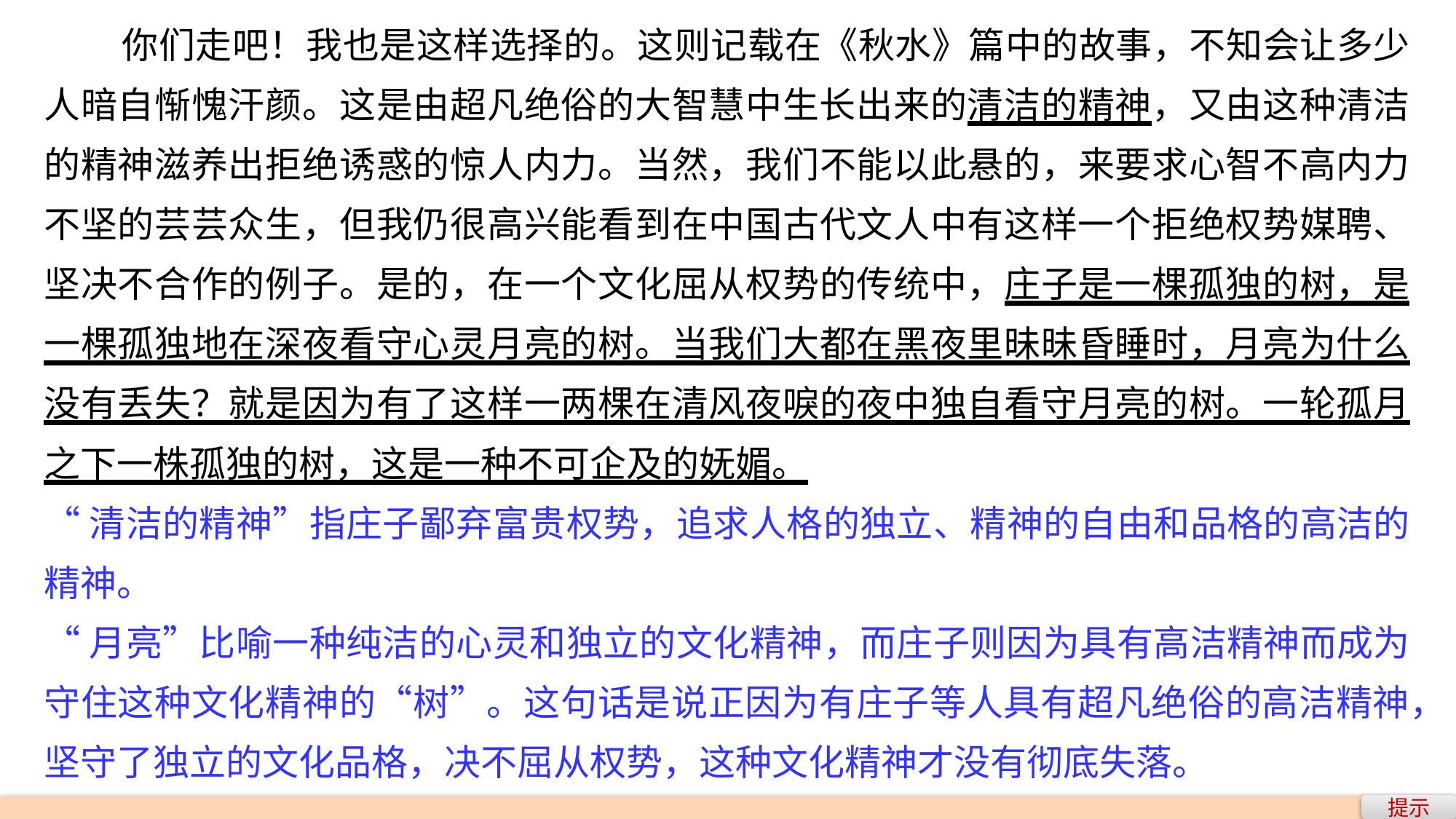

你们走吧！我也是这样选择的。这则记载在《秋水》篇中的故事，不知会让多少人暗自惭愧汗颜。这是由超凡绝俗的大智慧中生长出来的清洁的精神，又由这种清洁的精神滋养出拒绝诱惑的惊人内力。当然，我们不能以此悬的，来要求心智不高内力不坚的芸芸众生，但我仍很高兴能看到在中国古代文人中有这样一个拒绝权势媒聘、坚决不合作的例子。是的，在一个文化屈从权势的传统中，庄子是一棵孤独的树，是一棵孤独地在深夜看守心灵月亮的树。当我们大都在黑夜里昧昧昏睡时，月亮为什么没有丢失？就是因为有了这样一两棵在清风夜唳的夜中独自看守月亮的树。一轮孤月之下一株孤独的树，这是一种不可企及的妩媚。
“清洁的精神”指庄子鄙弃富贵权势，追求人格的独立、精神的自由和品格的高洁的精神。
“月亮”比喻一种纯洁的心灵和独立的文化精神，而庄子则因为具有高洁精神而成为守住这种文化精神的“树”。这句话是说正因为有庄子等人具有超凡绝俗的高洁精神，坚守了独立的文化品格，决不屈从权势，这种文化精神才没有彻底失落。
提示